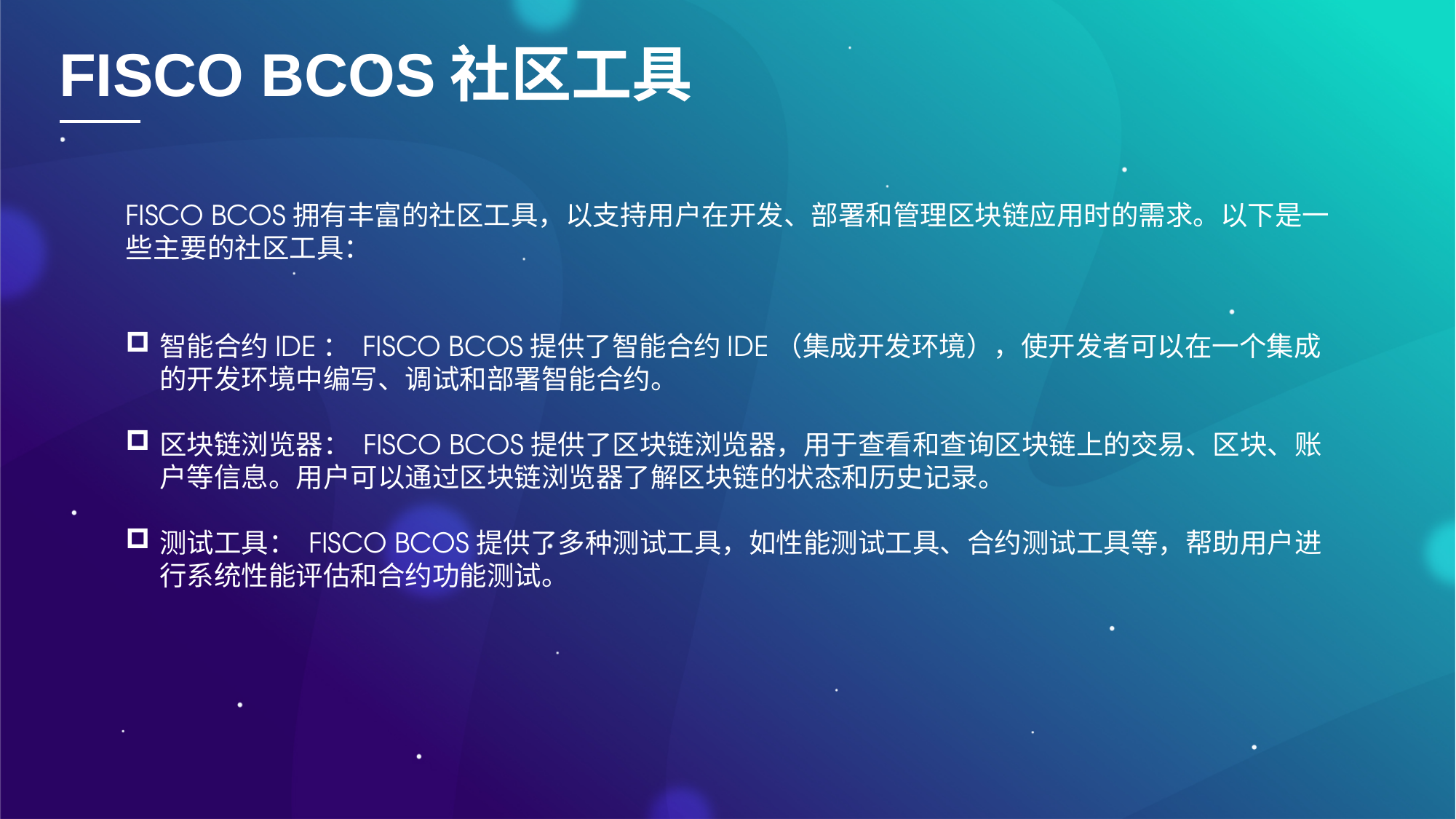

FISCO BCOS社区工具
FISCO BCOS拥有丰富的社区工具，以支持用户在开发、部署和管理区块链应用时的需求。以下是一些主要的社区工具：

智能合约IDE： FISCO BCOS提供了智能合约IDE（集成开发环境），使开发者可以在一个集成的开发环境中编写、调试和部署智能合约。

区块链浏览器： FISCO BCOS提供了区块链浏览器，用于查看和查询区块链上的交易、区块、账户等信息。用户可以通过区块链浏览器了解区块链的状态和历史记录。

测试工具： FISCO BCOS提供了多种测试工具，如性能测试工具、合约测试工具等，帮助用户进行系统性能评估和合约功能测试。